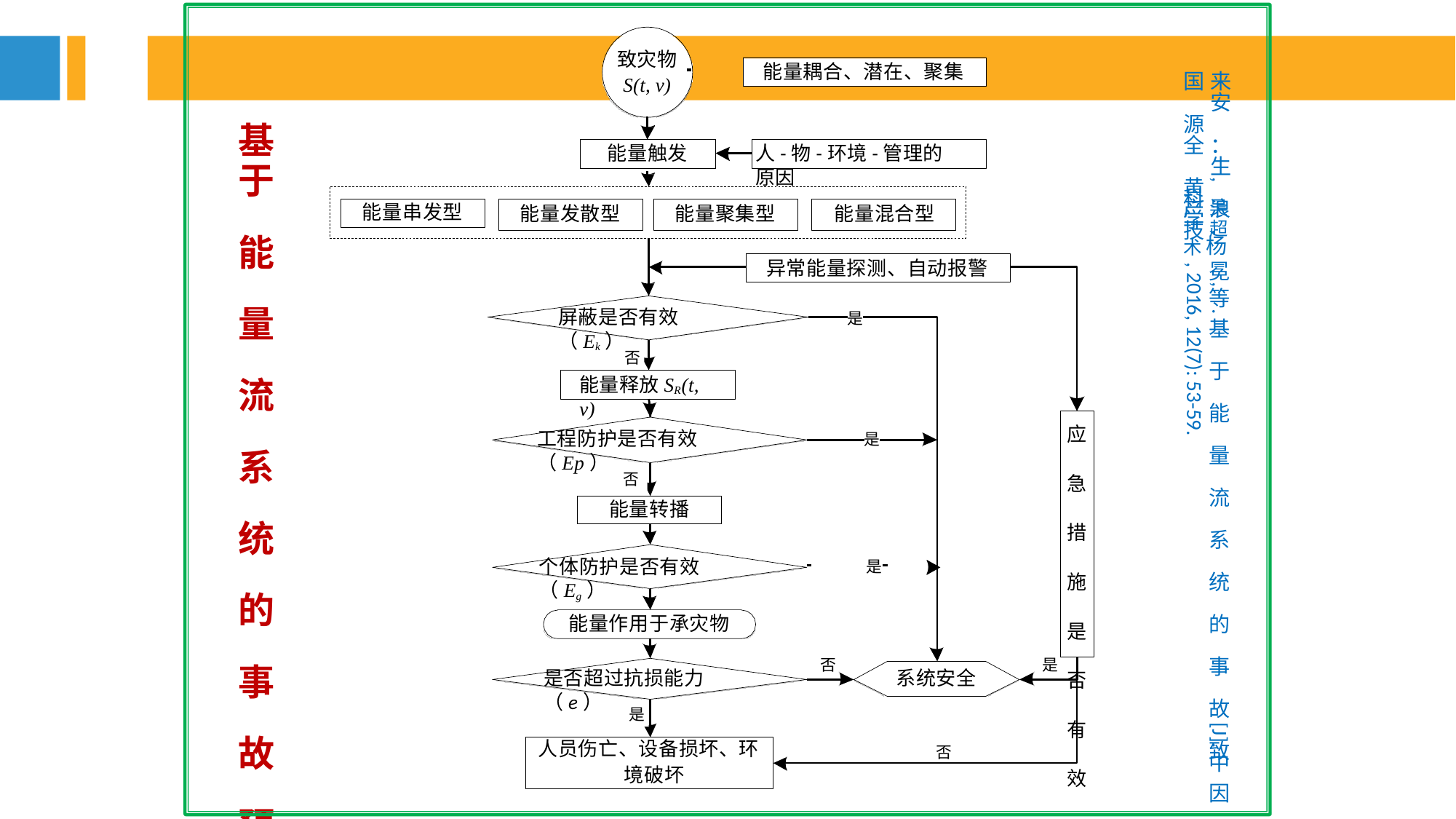

致灾物
S(t, v)

能量耦合、潜在、聚集
国 来  安 源  全 ：  生 黄  产 浪

基
于  能  量  流  系  统  的  事  故  预  防  概  念  模  型

能量触发
人-物-环境-管理的原因

科 吴
,

学 超

能量串发型
能量发散型
能量聚集型	能量混合型

异常能量探测、自动报警

技
,
术 杨
冕
等
基  于  能  量  流  系  统  的  事  故  致  因  与  预  防  模  型  构  建

, 2016, 12(7): 53-59.

,

屏蔽是否有效（Ek）
.

是

否

能量释放SR(t, v)

应  急  措  施  是  否  有  效  Er
工程防护是否有效（Ep）
是

否

能量转播

个体防护是否有效（Eg）
是

能量作用于承灾物

是
否

系统安全
是否超过抗损能力（e）

是

[J].

人员伤亡、设备损坏、环  境破坏

否

中